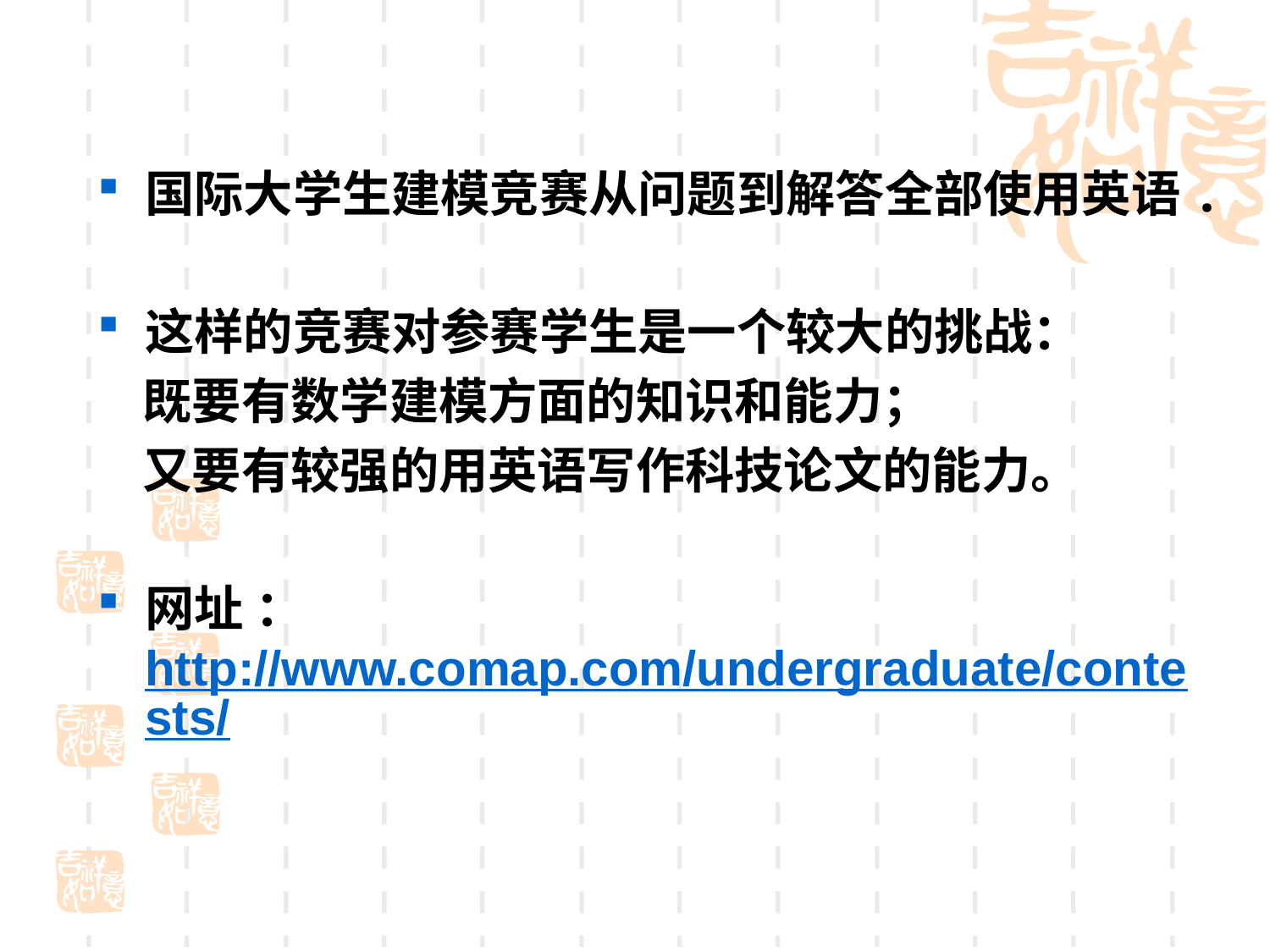

#
国际大学生建模竞赛从问题到解答全部使用英语.

这样的竞赛对参赛学生是一个较大的挑战：
   既要有数学建模方面的知识和能力；
   又要有较强的用英语写作科技论文的能力。

网址 ：http://www.comap.com/undergraduate/contests/